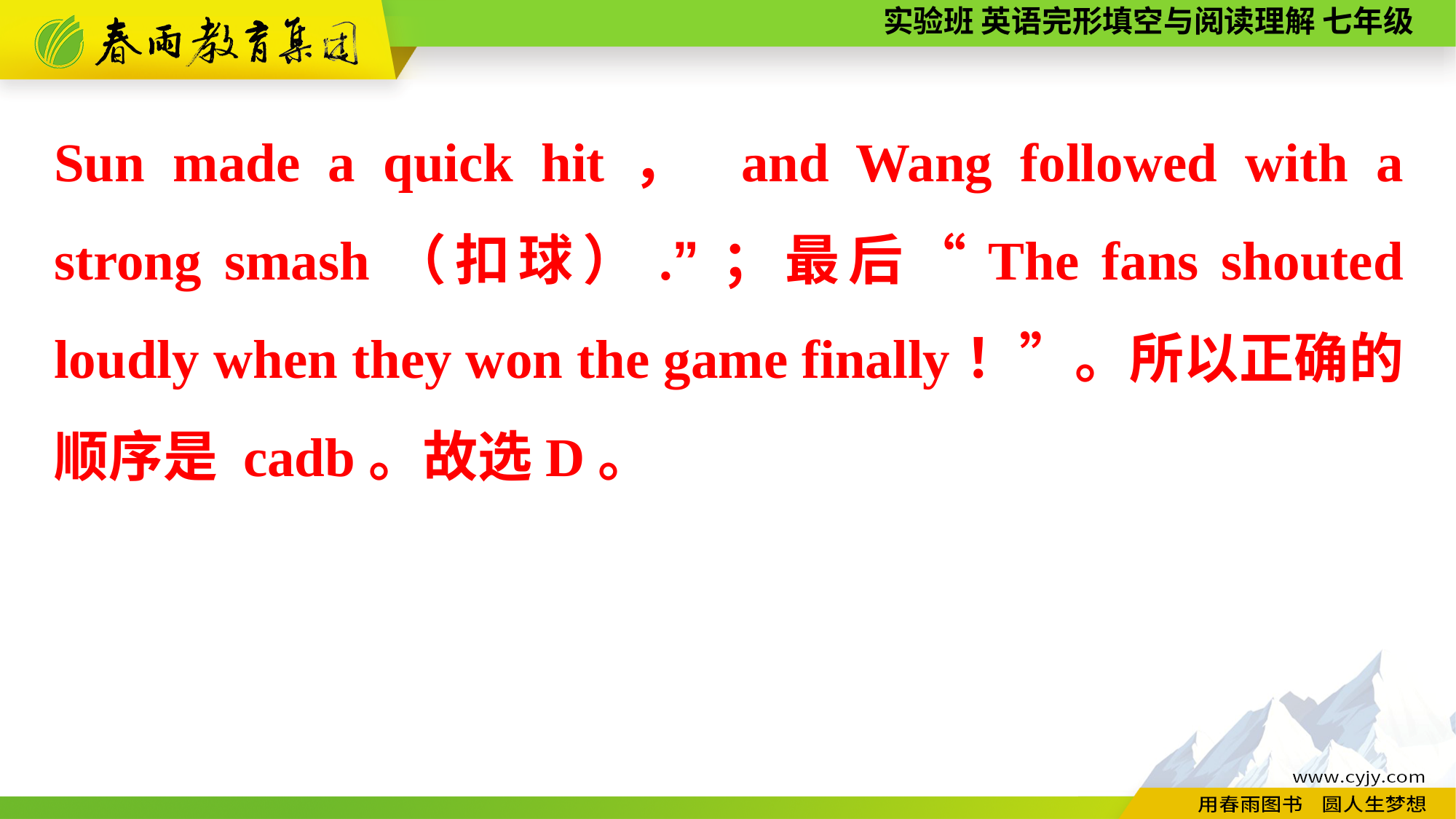

Sun made a quick hit， and Wang followed with a strong smash（扣球）.”；最后“The fans shouted loudly when they won the game finally！”。所以正确的顺序是 cadb。故选D。